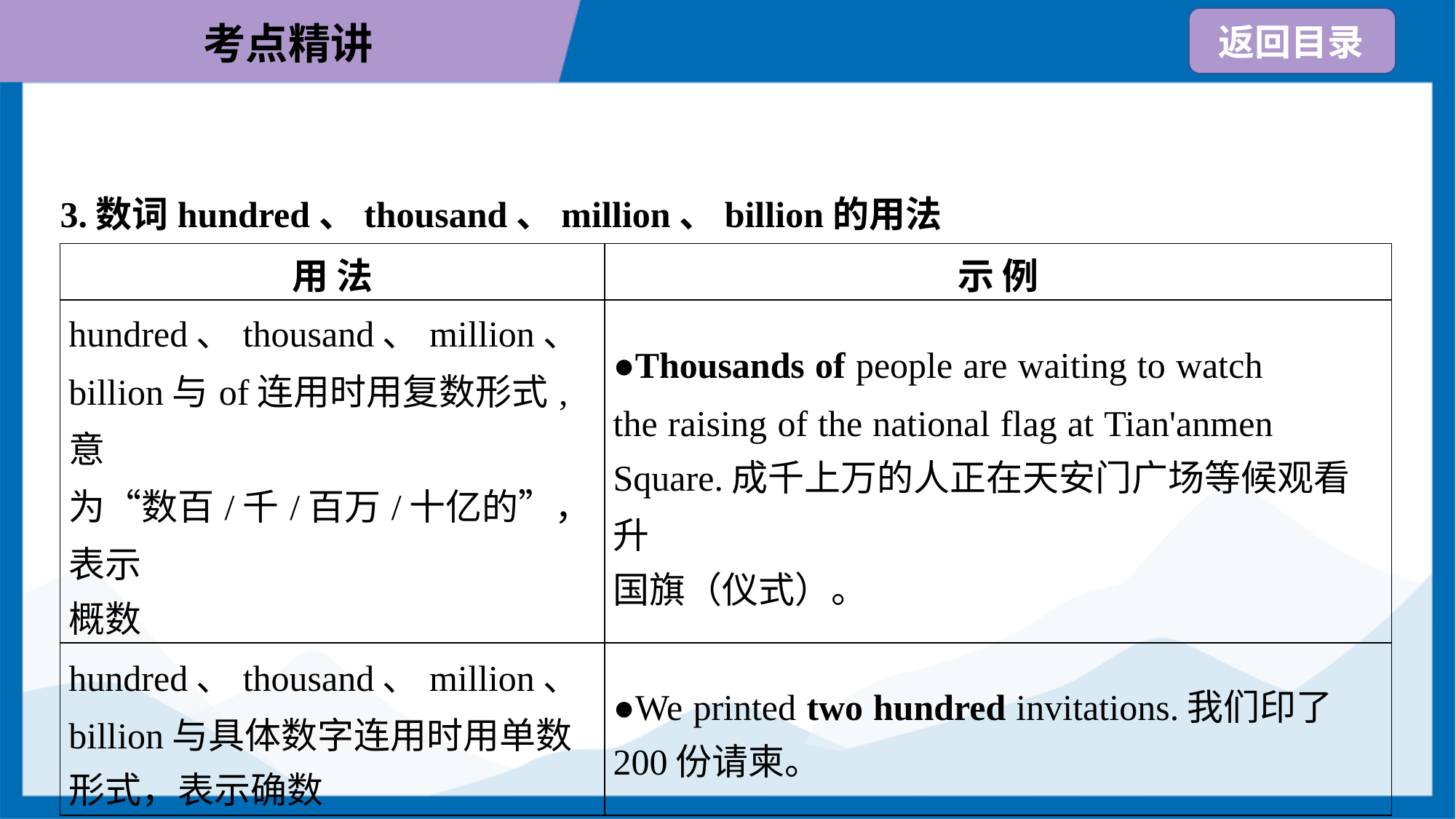

3.数词hundred、thousand、million、billion的用法
| 用 法 | 示 例 |
| --- | --- |
| hundred、thousand、million、 billion与of连用时用复数形式,意 为“数百/千/百万/十亿的”，表示 概数 | ●Thousands of people are waiting to watch the raising of the national flag at Tian'anmen Square.成千上万的人正在天安门广场等候观看升 国旗（仪式）。 |
| hundred、thousand、million、 billion与具体数字连用时用单数 形式，表示确数 | ●We printed two hundred invitations.我们印了 200份请柬。 |